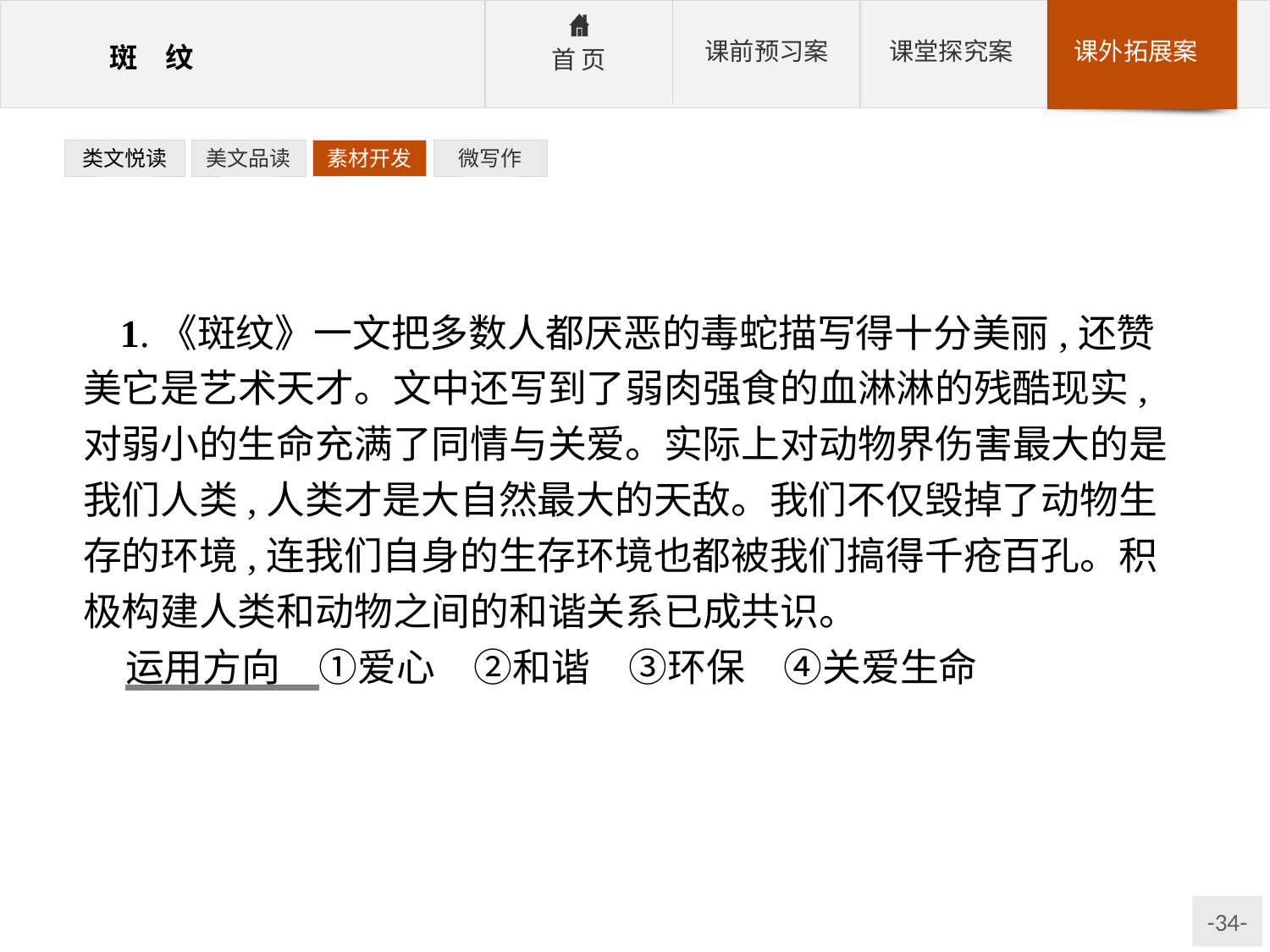

类文悦读
美文品读
素材开发
微写作
1.《斑纹》一文把多数人都厌恶的毒蛇描写得十分美丽,还赞美它是艺术天才。文中还写到了弱肉强食的血淋淋的残酷现实,对弱小的生命充满了同情与关爱。实际上对动物界伤害最大的是我们人类,人类才是大自然最大的天敌。我们不仅毁掉了动物生存的环境,连我们自身的生存环境也都被我们搞得千疮百孔。积极构建人类和动物之间的和谐关系已成共识。
运用方向　①爱心　②和谐　③环保　④关爱生命